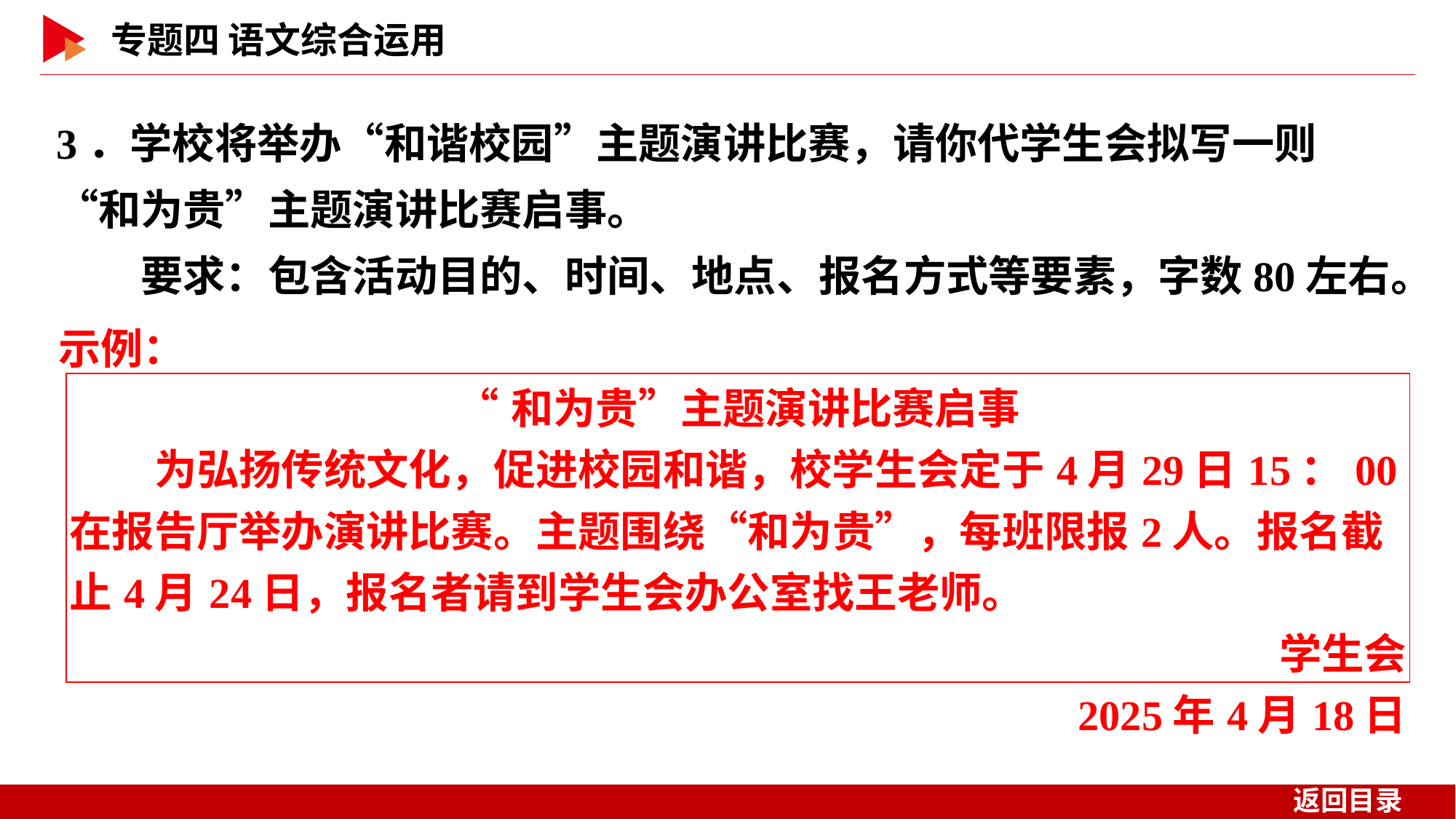

3．学校将举办“和谐校园”主题演讲比赛，请你代学生会拟写一则“和为贵”主题演讲比赛启事。
　　要求：包含活动目的、时间、地点、报名方式等要素，字数80左右。
示例：
| “和为贵”主题演讲比赛启事 　　为弘扬传统文化，促进校园和谐，校学生会定于4月29日15：00在报告厅举办演讲比赛。主题围绕“和为贵”，每班限报2人。报名截止4月24日，报名者请到学生会办公室找王老师。 学生会 2025年4月18日 |
| --- |